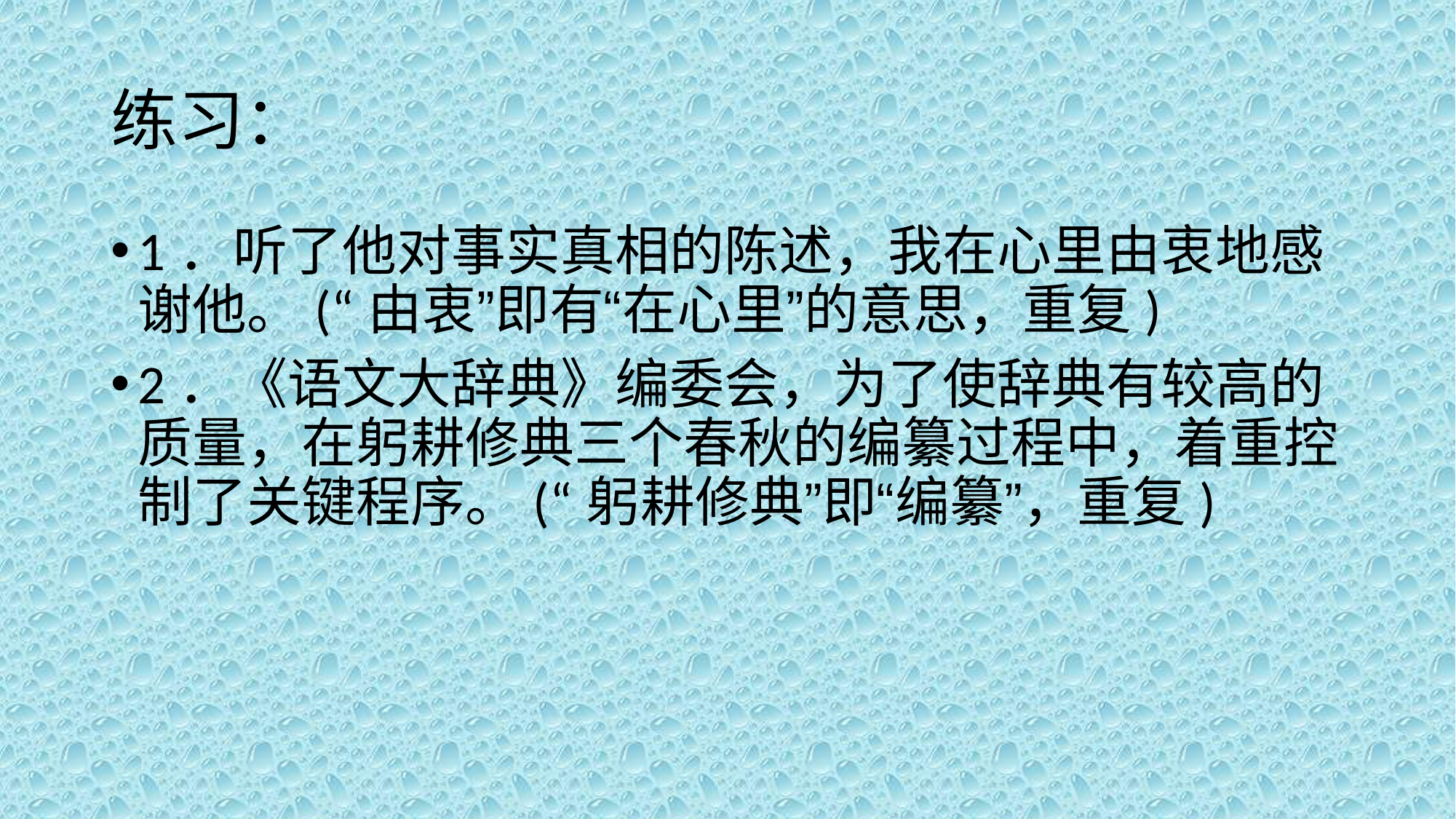

# 练习：
1．听了他对事实真相的陈述，我在心里由衷地感谢他。(“由衷”即有“在心里”的意思，重复)
2．《语文大辞典》编委会，为了使辞典有较高的质量，在躬耕修典三个春秋的编纂过程中，着重控制了关键程序。(“躬耕修典”即“编纂”，重复)